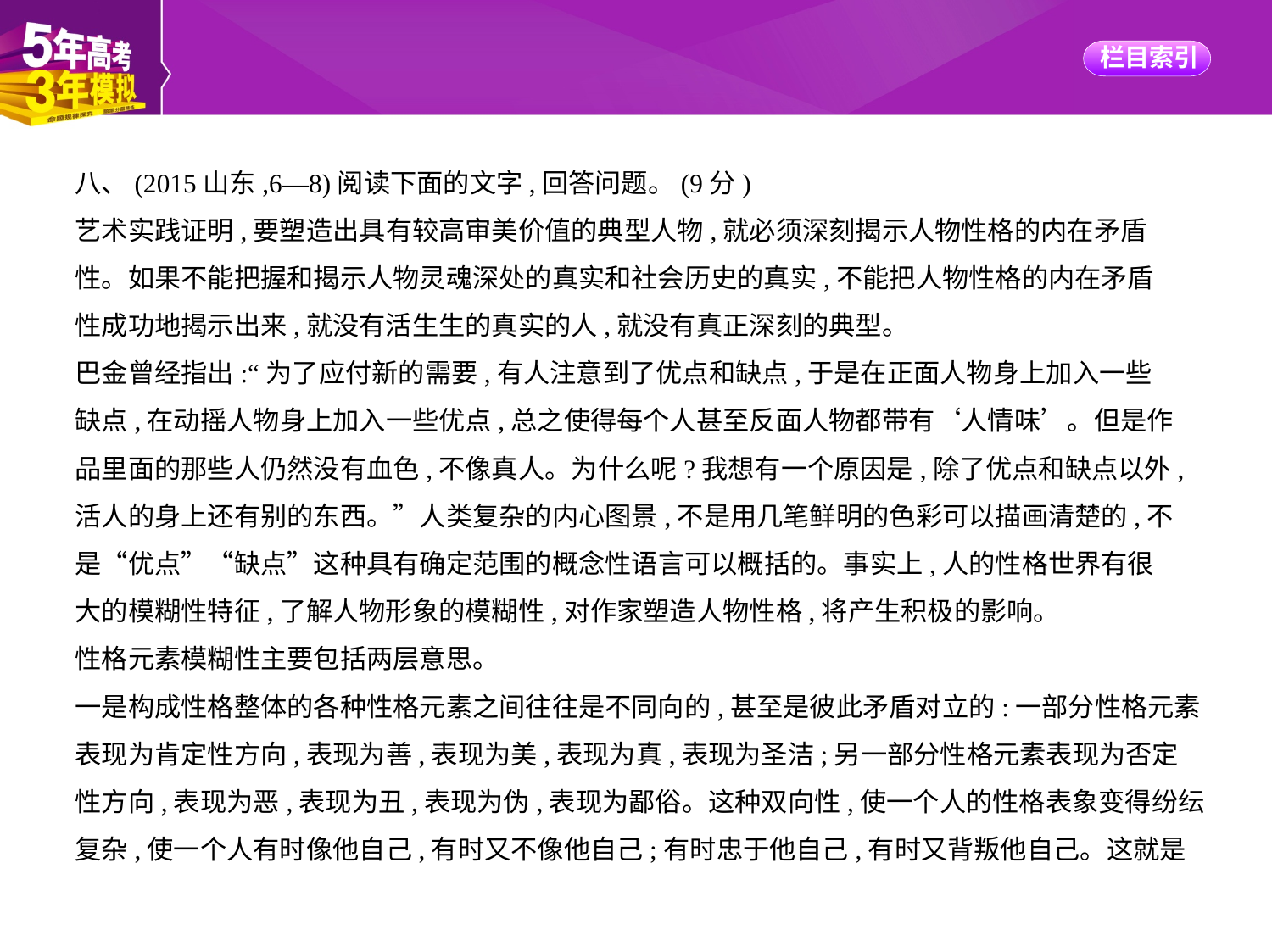

八、(2015山东,6—8)阅读下面的文字,回答问题。(9分)
艺术实践证明,要塑造出具有较高审美价值的典型人物,就必须深刻揭示人物性格的内在矛盾
性。如果不能把握和揭示人物灵魂深处的真实和社会历史的真实,不能把人物性格的内在矛盾
性成功地揭示出来,就没有活生生的真实的人,就没有真正深刻的典型。
巴金曾经指出:“为了应付新的需要,有人注意到了优点和缺点,于是在正面人物身上加入一些
缺点,在动摇人物身上加入一些优点,总之使得每个人甚至反面人物都带有‘人情味’。但是作
品里面的那些人仍然没有血色,不像真人。为什么呢?我想有一个原因是,除了优点和缺点以外,
活人的身上还有别的东西。”人类复杂的内心图景,不是用几笔鲜明的色彩可以描画清楚的,不
是“优点”“缺点”这种具有确定范围的概念性语言可以概括的。事实上,人的性格世界有很
大的模糊性特征,了解人物形象的模糊性,对作家塑造人物性格,将产生积极的影响。
性格元素模糊性主要包括两层意思。
一是构成性格整体的各种性格元素之间往往是不同向的,甚至是彼此矛盾对立的:一部分性格元素表现为肯定性方向,表现为善,表现为美,表现为真,表现为圣洁;另一部分性格元素表现为否定
性方向,表现为恶,表现为丑,表现为伪,表现为鄙俗。这种双向性,使一个人的性格表象变得纷纭
复杂,使一个人有时像他自己,有时又不像他自己;有时忠于他自己,有时又背叛他自己。这就是